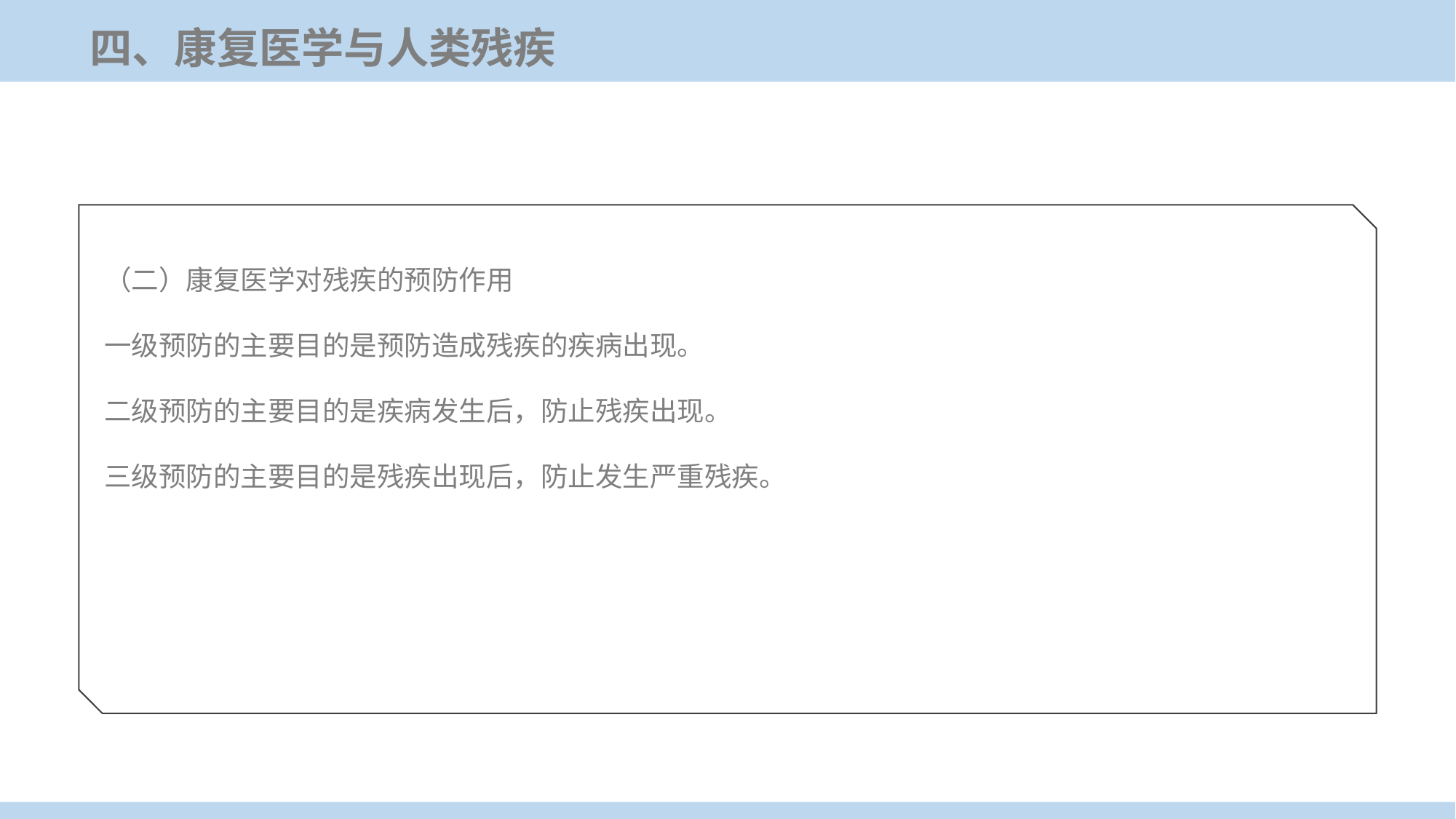

四、康复医学与人类残疾

（二）康复医学对残疾的预防作用

一级预防的主要目的是预防造成残疾的疾病出现。

二级预防的主要目的是疾病发生后，防止残疾出现。

三级预防的主要目的是残疾出现后，防止发生严重残疾。